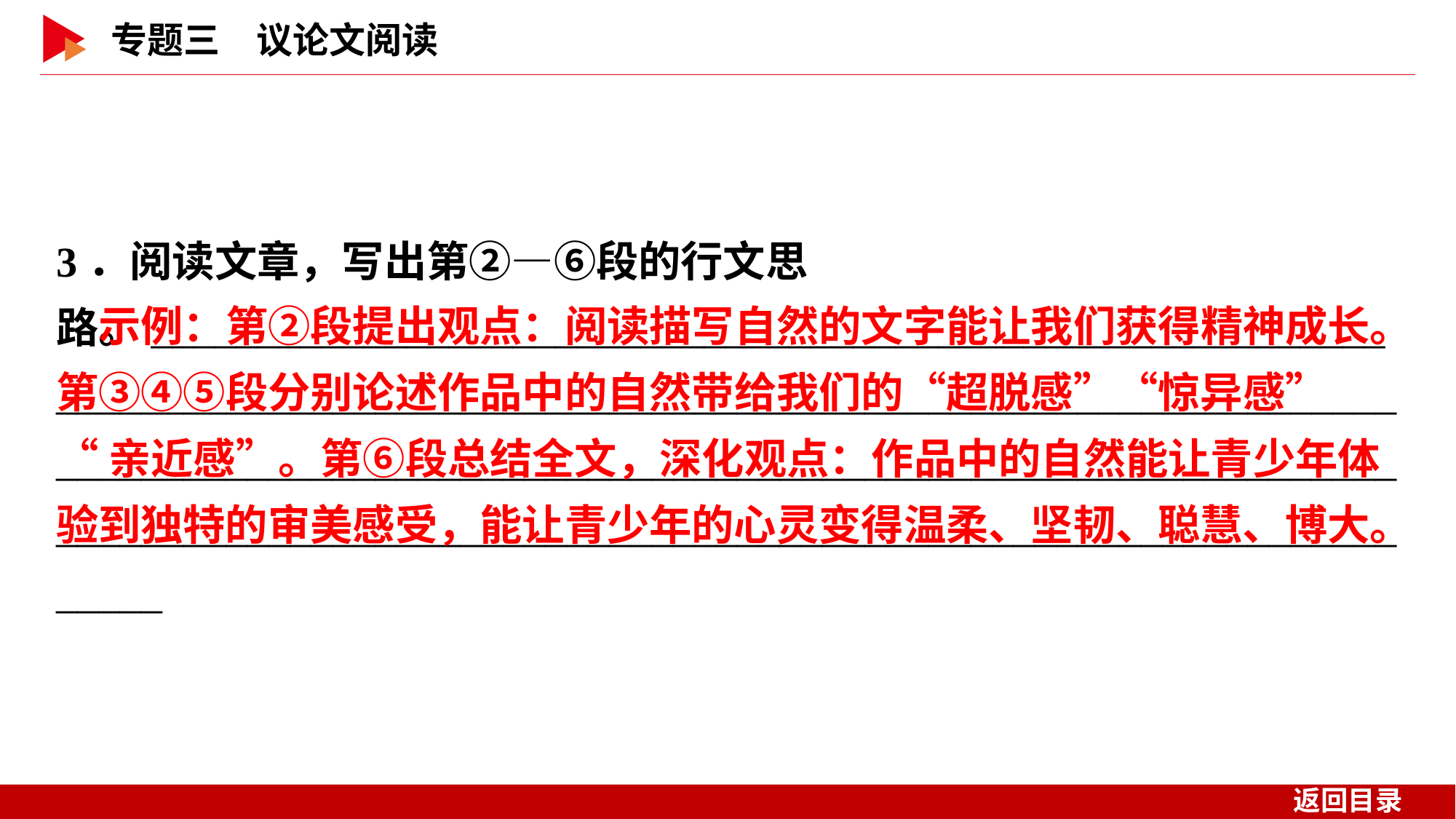

3．阅读文章，写出第②—⑥段的行文思路。____________________________________________________________________________________________________________________________________________________________________________________________________________________________________________________________
　示例：第②段提出观点：阅读描写自然的文字能让我们获得精神成长。第③④⑤段分别论述作品中的自然带给我们的“超脱感”“惊异感”
“亲近感”。第⑥段总结全文，深化观点：作品中的自然能让青少年体验到独特的审美感受，能让青少年的心灵变得温柔、坚韧、聪慧、博大。